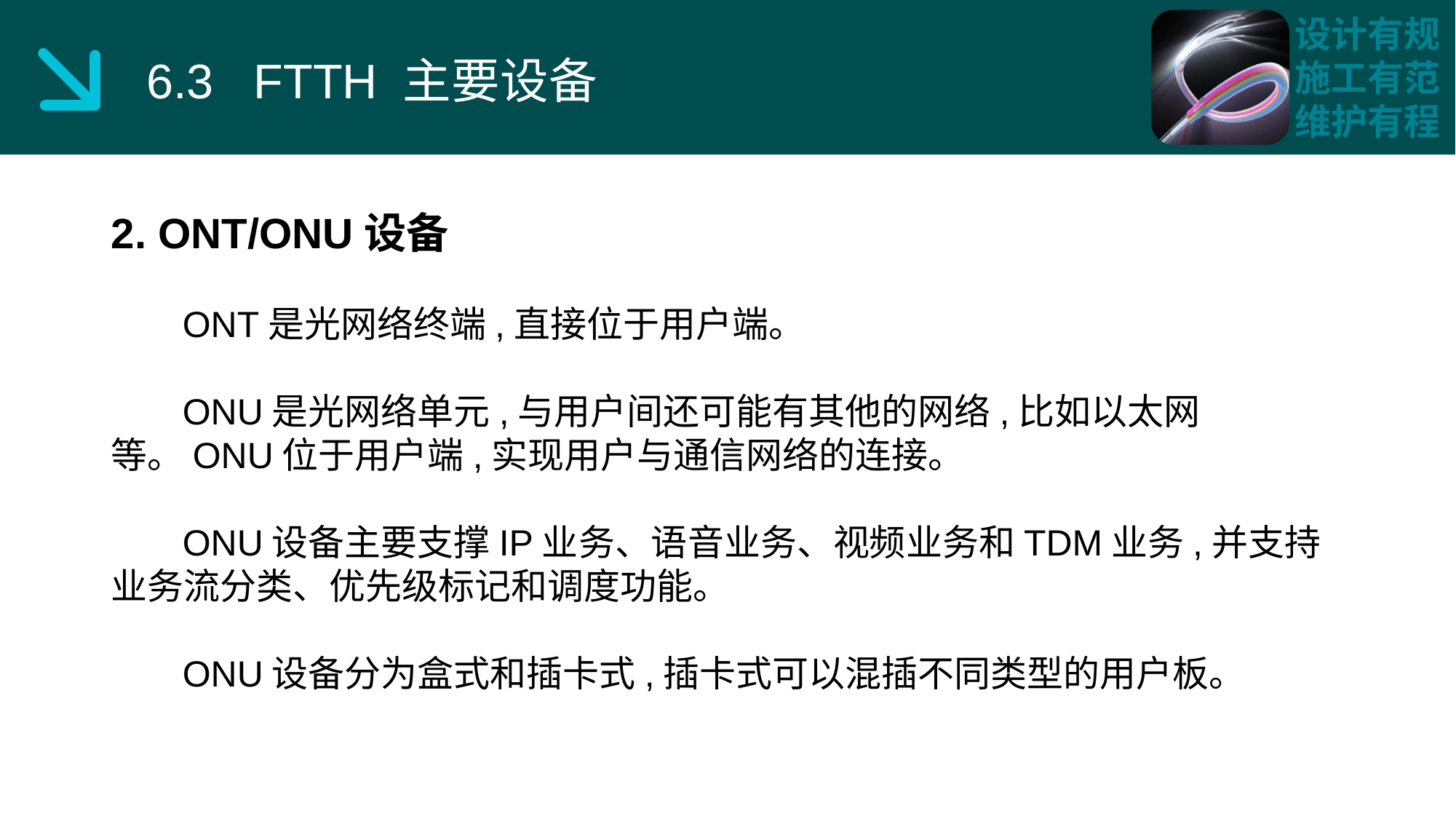

6.3   FTTH 主要设备

2. ONT/ONU设备

       ONT是光网络终端,直接位于用户端。

       ONU是光网络单元,与用户间还可能有其他的网络,比如以太网等。ONU位于用户端,实现用户与通信网络的连接。

       ONU设备主要支撑IP业务、语音业务、视频业务和TDM业务,并支持业务流分类、优先级标记和调度功能。

       ONU设备分为盒式和插卡式,插卡式可以混插不同类型的用户板。